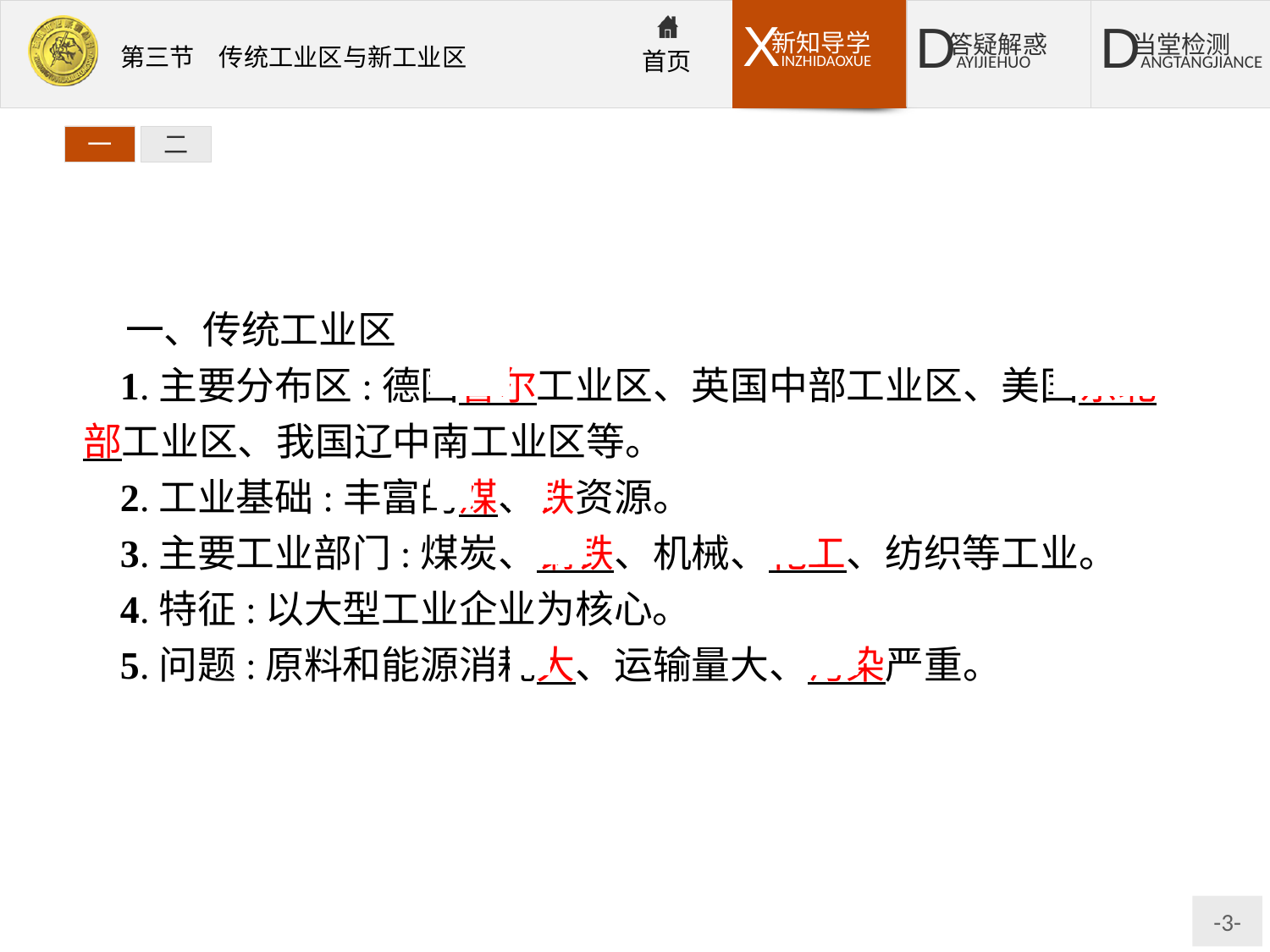

一
二
一、传统工业区
1.主要分布区:德国鲁尔工业区、英国中部工业区、美国东北部工业区、我国辽中南工业区等。
2.工业基础:丰富的煤、铁资源。
3.主要工业部门:煤炭、钢铁、机械、化工、纺织等工业。
4.特征:以大型工业企业为核心。
5.问题:原料和能源消耗大、运输量大、污染严重。